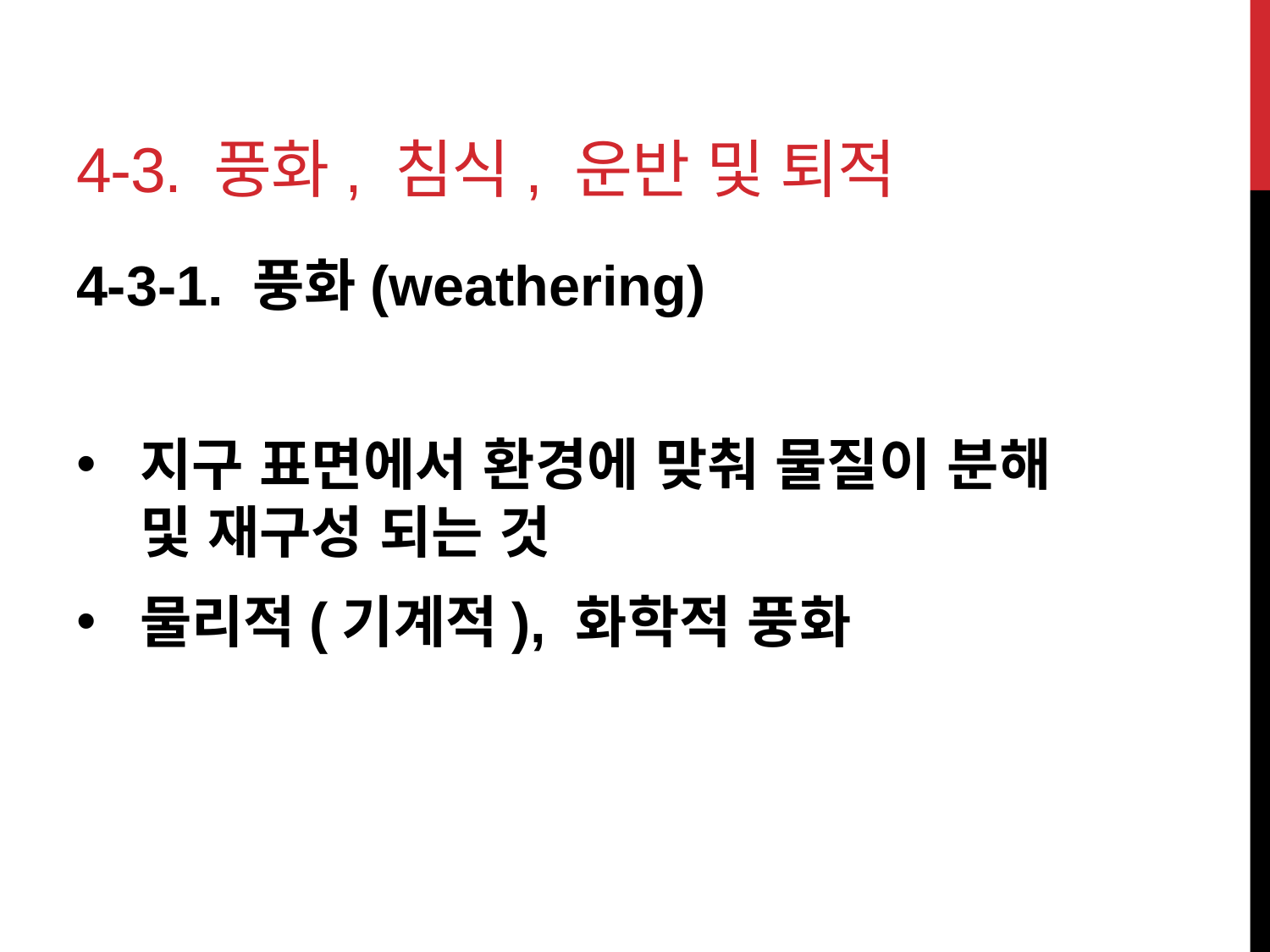

# 4-3. 풍화, 침식, 운반 및 퇴적
4-3-1. 풍화(weathering)

지구 표면에서 환경에 맞춰 물질이 분해 및 재구성 되는 것
물리적(기계적), 화학적 풍화